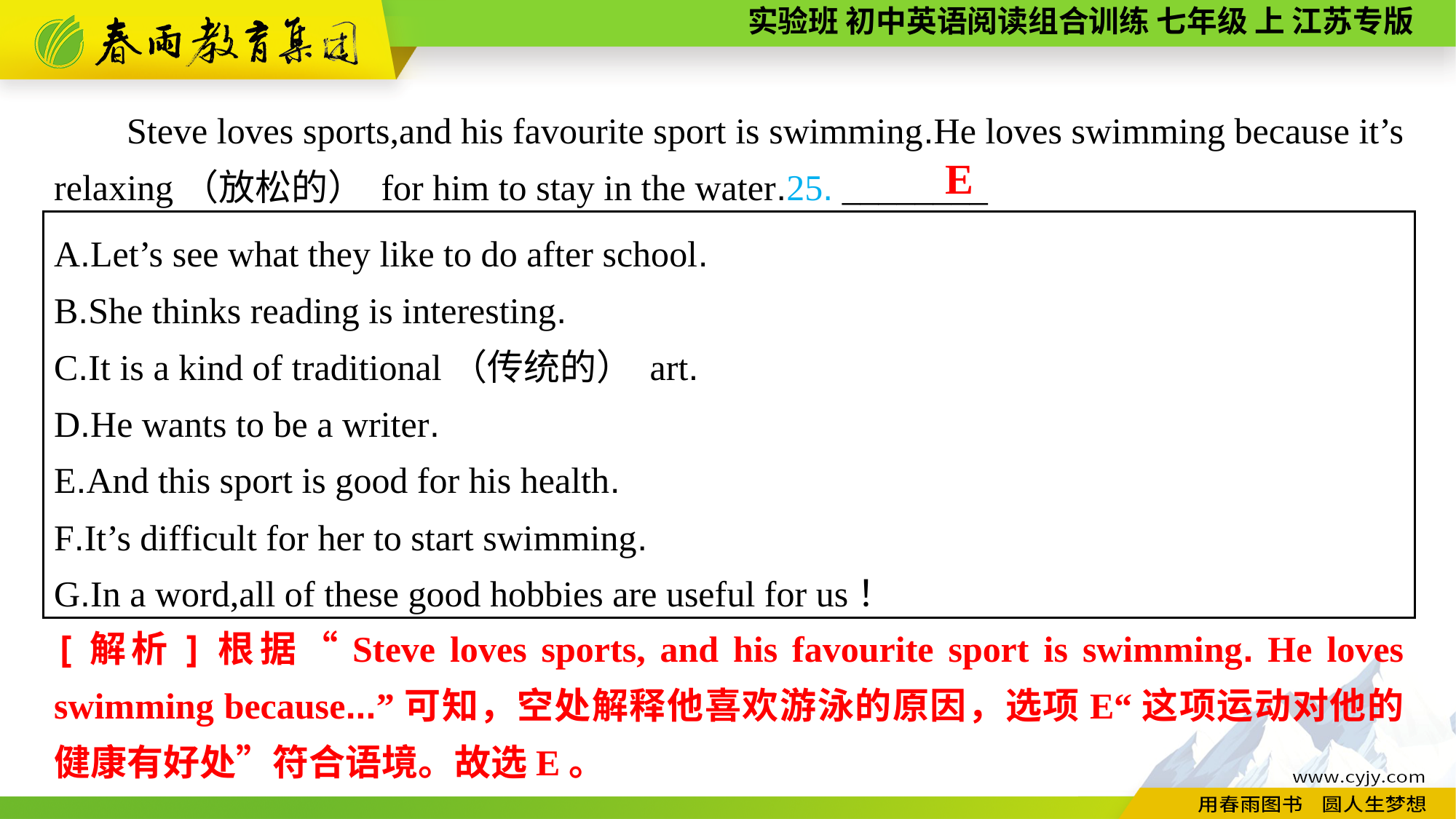

Steve loves sports,and his favourite sport is swimming.He loves swimming because it’s relaxing（放松的） for him to stay in the water.25. ________
E
A.Let’s see what they like to do after school.
B.She thinks reading is interesting.
C.It is a kind of traditional（传统的） art.
D.He wants to be a writer.
E.And this sport is good for his health.
F.It’s difficult for her to start swimming.
G.In a word,all of these good hobbies are useful for us！

[解析]根据“Steve loves sports, and his favourite sport is swimming. He loves swimming because...”可知，空处解释他喜欢游泳的原因，选项E“这项运动对他的健康有好处”符合语境。故选E。